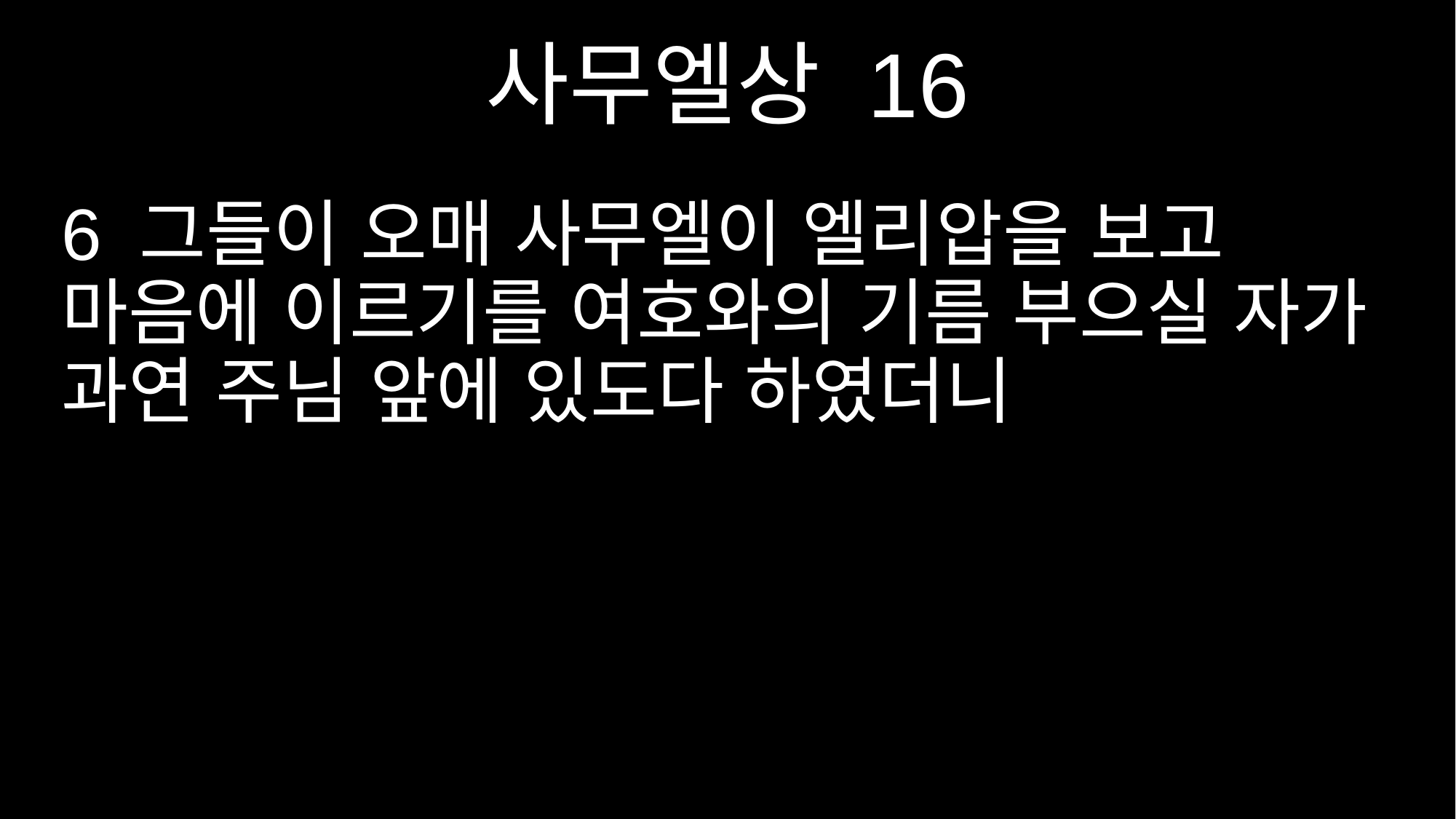

사무엘상 16
6 그들이 오매 사무엘이 엘리압을 보고 마음에 이르기를 여호와의 기름 부으실 자가 과연 주님 앞에 있도다 하였더니